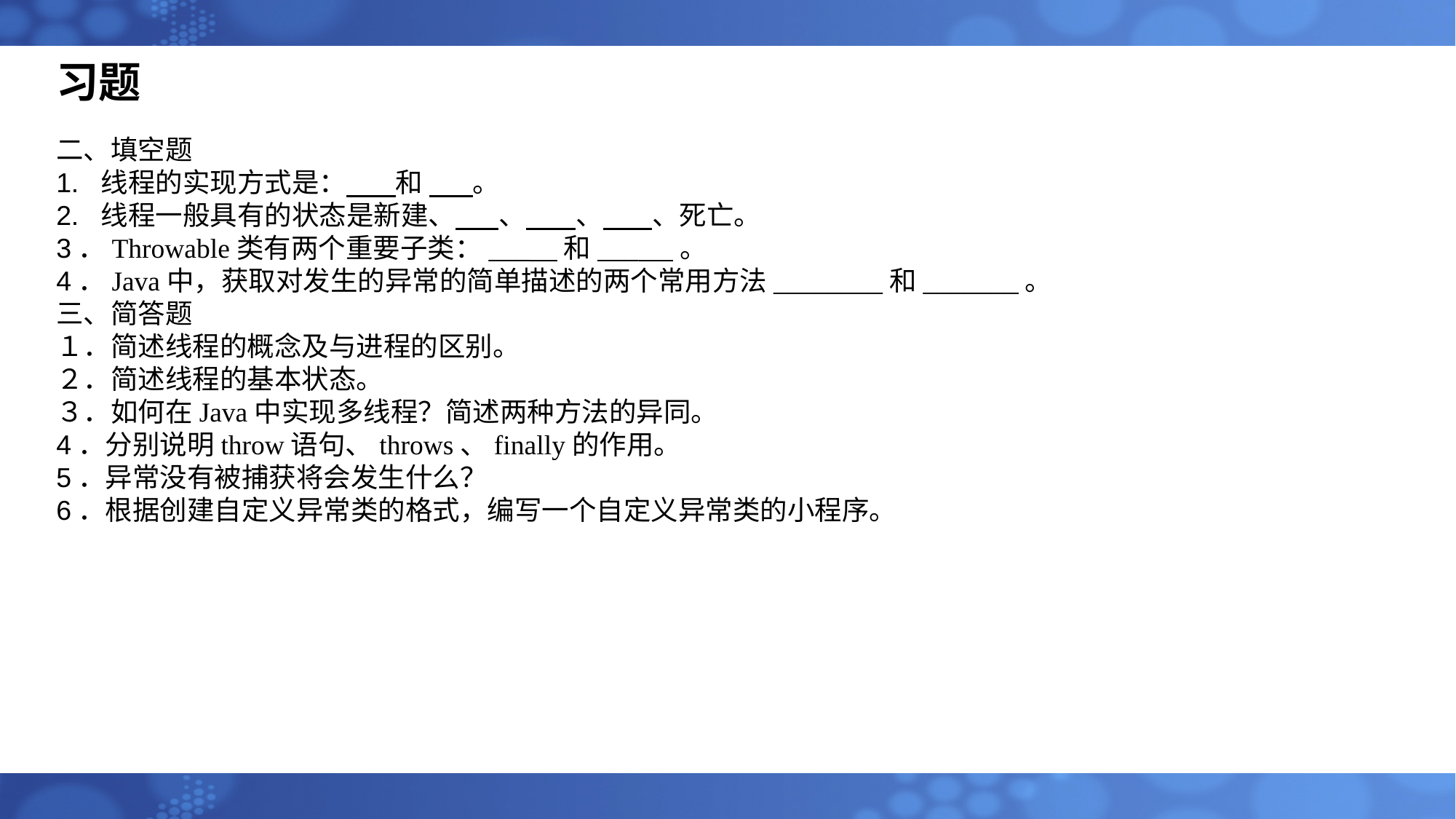

习题
二、填空题
1.  线程的实现方式是：        和        。
2.  线程一般具有的状态是新建、       、        、        、死亡。
3．Throwable类有两个重要子类：___    和___     。
4．Java中，获取对发生的异常的简单描述的两个常用方法________和_______。
三、简答题
１．简述线程的概念及与进程的区别。
２．简述线程的基本状态。
３．如何在Java中实现多线程？简述两种方法的异同。
4．分别说明throw语句、throws、finally的作用。
5．异常没有被捕获将会发生什么？
6．根据创建自定义异常类的格式，编写一个自定义异常类的小程序。